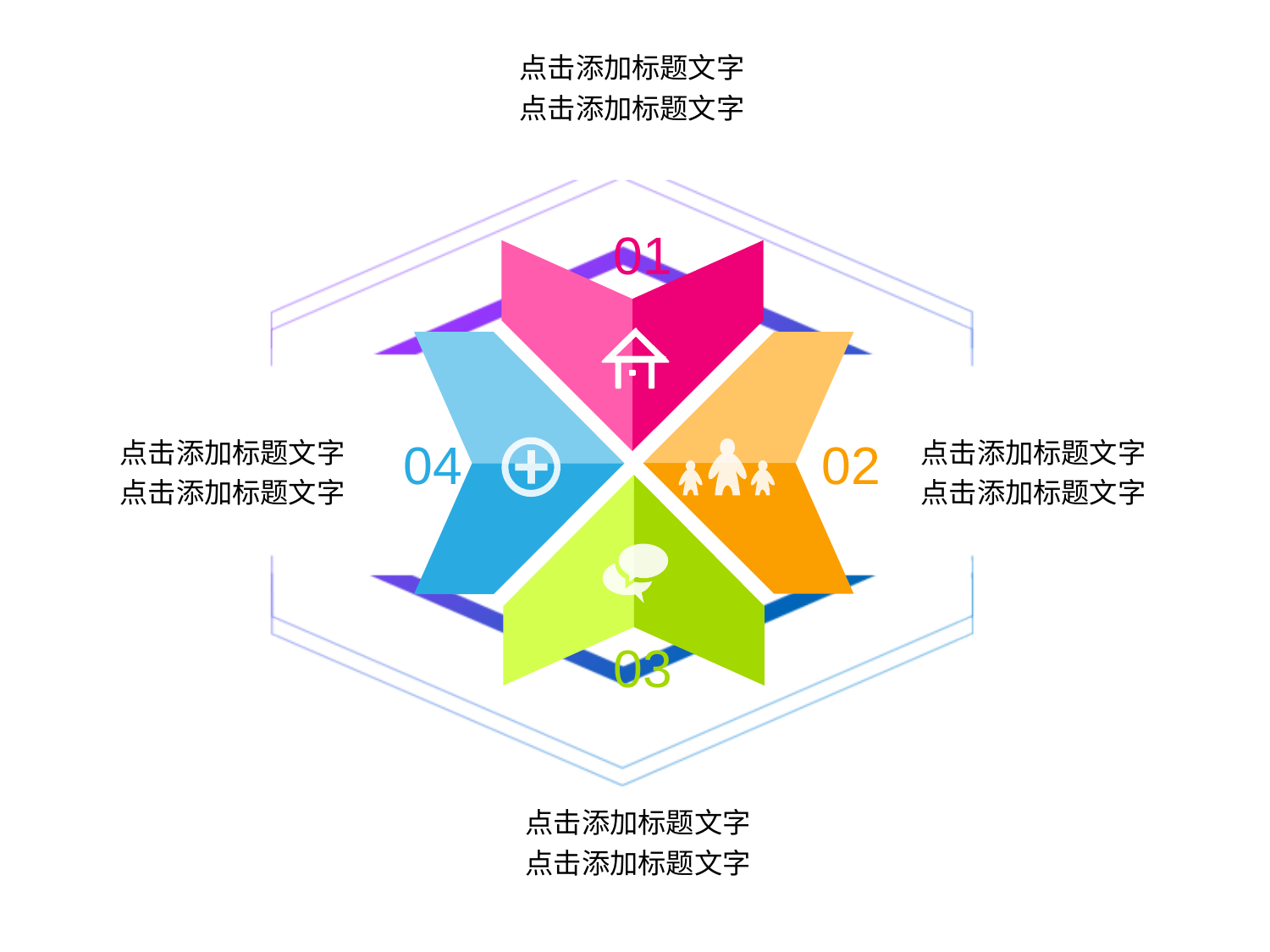

点击添加标题文字
点击添加标题文字
01

点击添加标题文字
点击添加标题文字
点击添加标题文字
点击添加标题文字
04
02

03
点击添加标题文字
点击添加标题文字